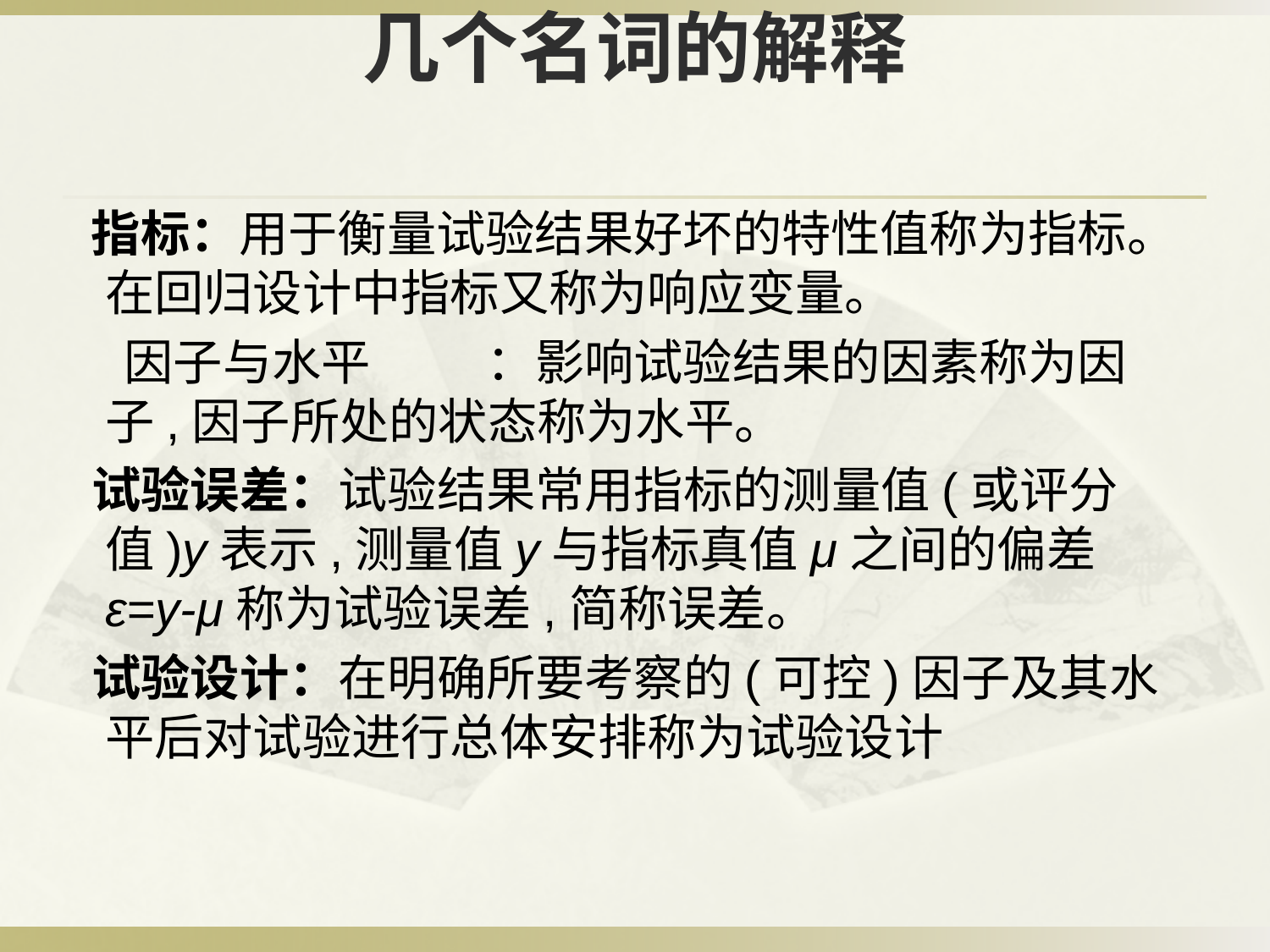

# 几个名词的解释
  指标：用于衡量试验结果好坏的特性值称为指标。在回归设计中指标又称为响应变量。
     因子与水平	：影响试验结果的因素称为因子,因子所处的状态称为水平。
  试验误差：试验结果常用指标的测量值(或评分值)y表示,测量值y与指标真值μ之间的偏差ε=y-μ称为试验误差,简称误差。
  试验设计：在明确所要考察的(可控)因子及其水平后对试验进行总体安排称为试验设计